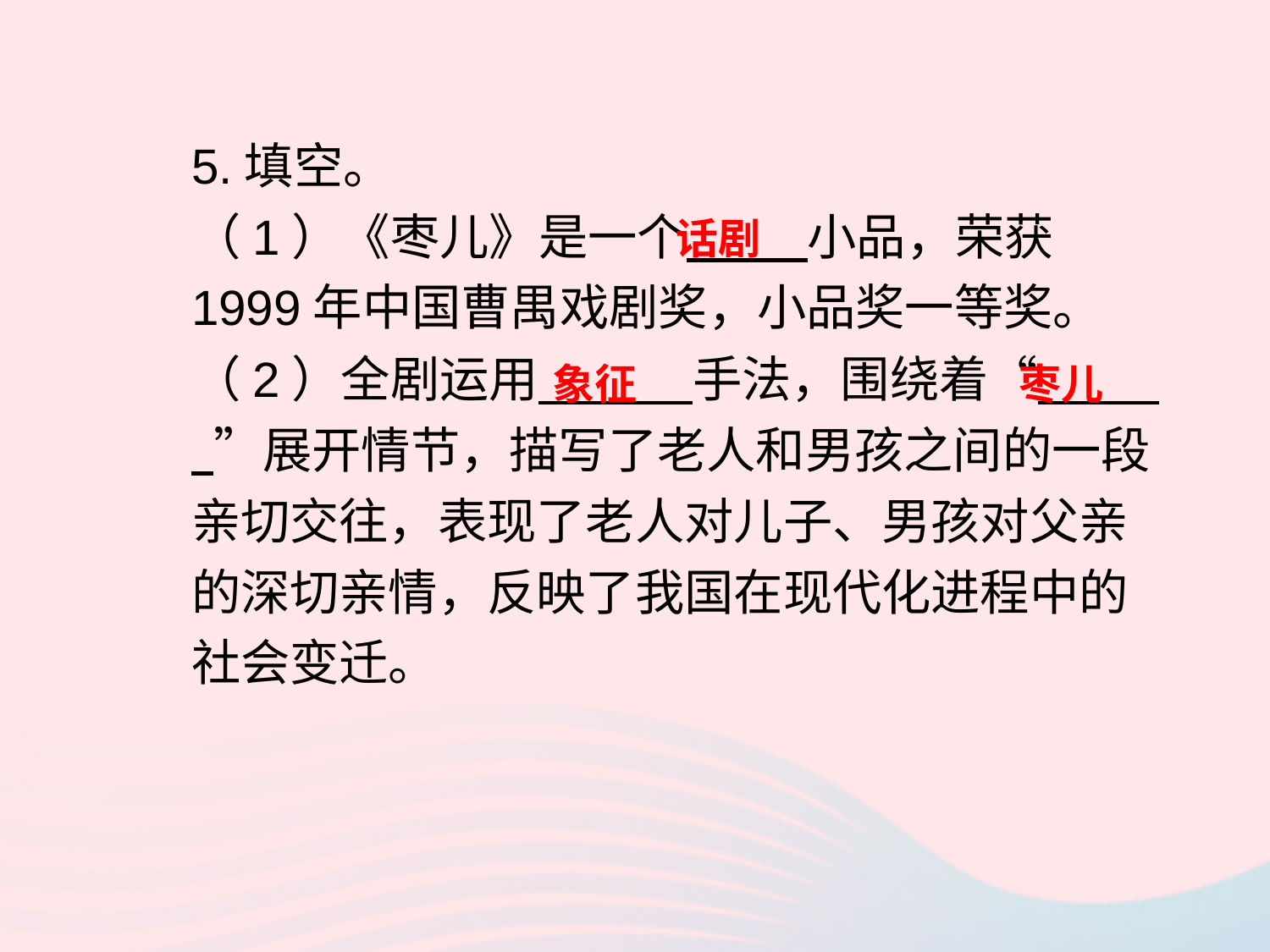

5.填空。
（1）《枣儿》是一个           小品，荣获1999年中国曹禺戏剧奖，小品奖一等奖。
（2）全剧运用              手法，围绕着“              ”展开情节，描写了老人和男孩之间的一段亲切交往，表现了老人对儿子、男孩对父亲的深切亲情，反映了我国在现代化进程中的社会变迁。
话剧
象征
枣儿